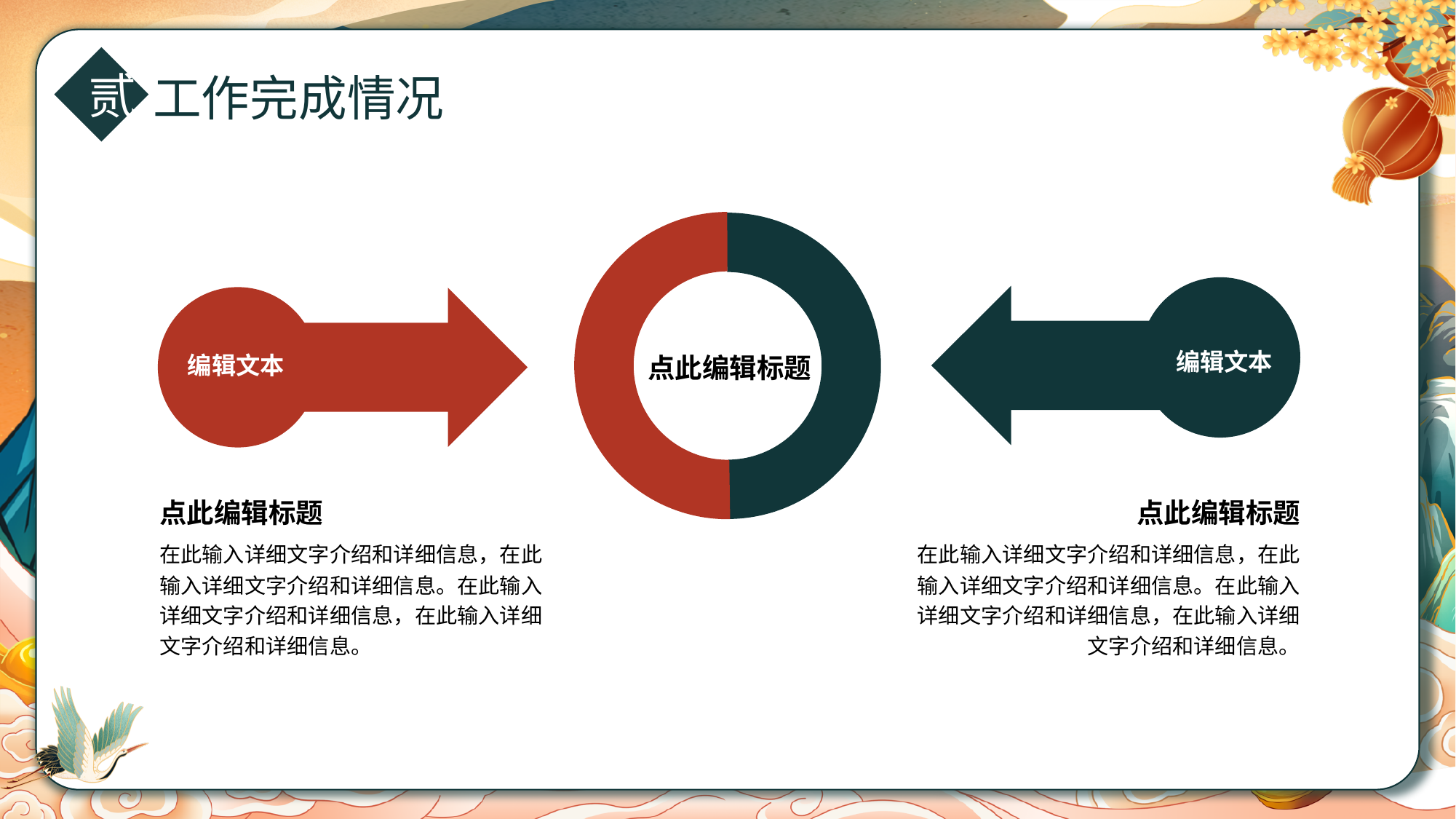

贰
工作完成情况

编辑文本

编辑文本
点此编辑标题
点此编辑标题
在此输入详细文字介绍和详细信息，在此输入详细文字介绍和详细信息。在此输入详细文字介绍和详细信息，在此输入详细文字介绍和详细信息。
点此编辑标题
在此输入详细文字介绍和详细信息，在此输入详细文字介绍和详细信息。在此输入详细文字介绍和详细信息，在此输入详细文字介绍和详细信息。
节日PPT模板 http://www.1ppt.com/jieri/